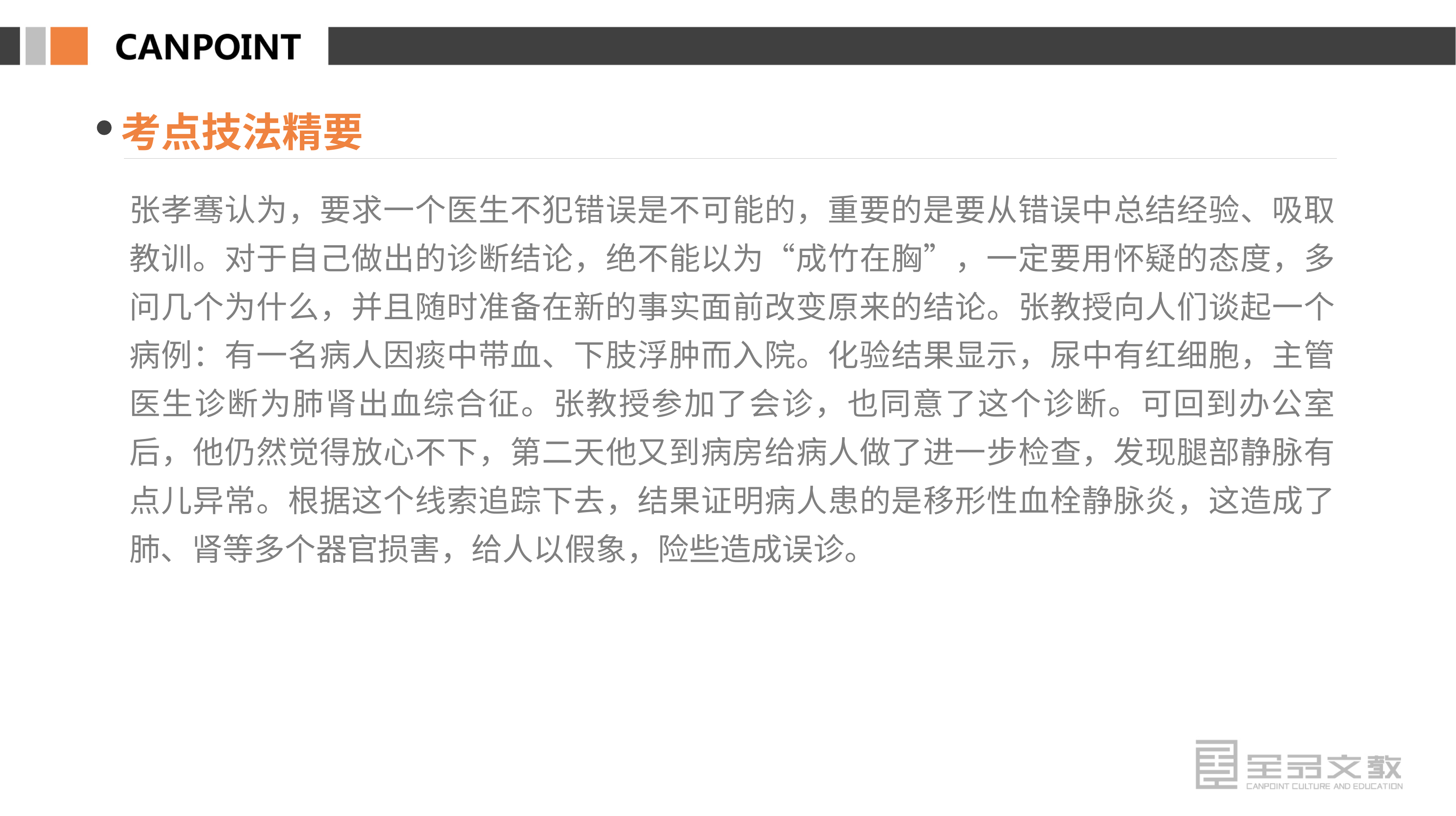

考点技法精要

张孝骞认为，要求一个医生不犯错误是不可能的，重要的是要从错误中总结经验、吸取教训。对于自己做出的诊断结论，绝不能以为“成竹在胸”，一定要用怀疑的态度，多问几个为什么，并且随时准备在新的事实面前改变原来的结论。张教授向人们谈起一个病例：有一名病人因痰中带血、下肢浮肿而入院。化验结果显示，尿中有红细胞，主管医生诊断为肺肾出血综合征。张教授参加了会诊，也同意了这个诊断。可回到办公室后，他仍然觉得放心不下，第二天他又到病房给病人做了进一步检查，发现腿部静脉有点儿异常。根据这个线索追踪下去，结果证明病人患的是移形性血栓静脉炎，这造成了肺、肾等多个器官损害，给人以假象，险些造成误诊。